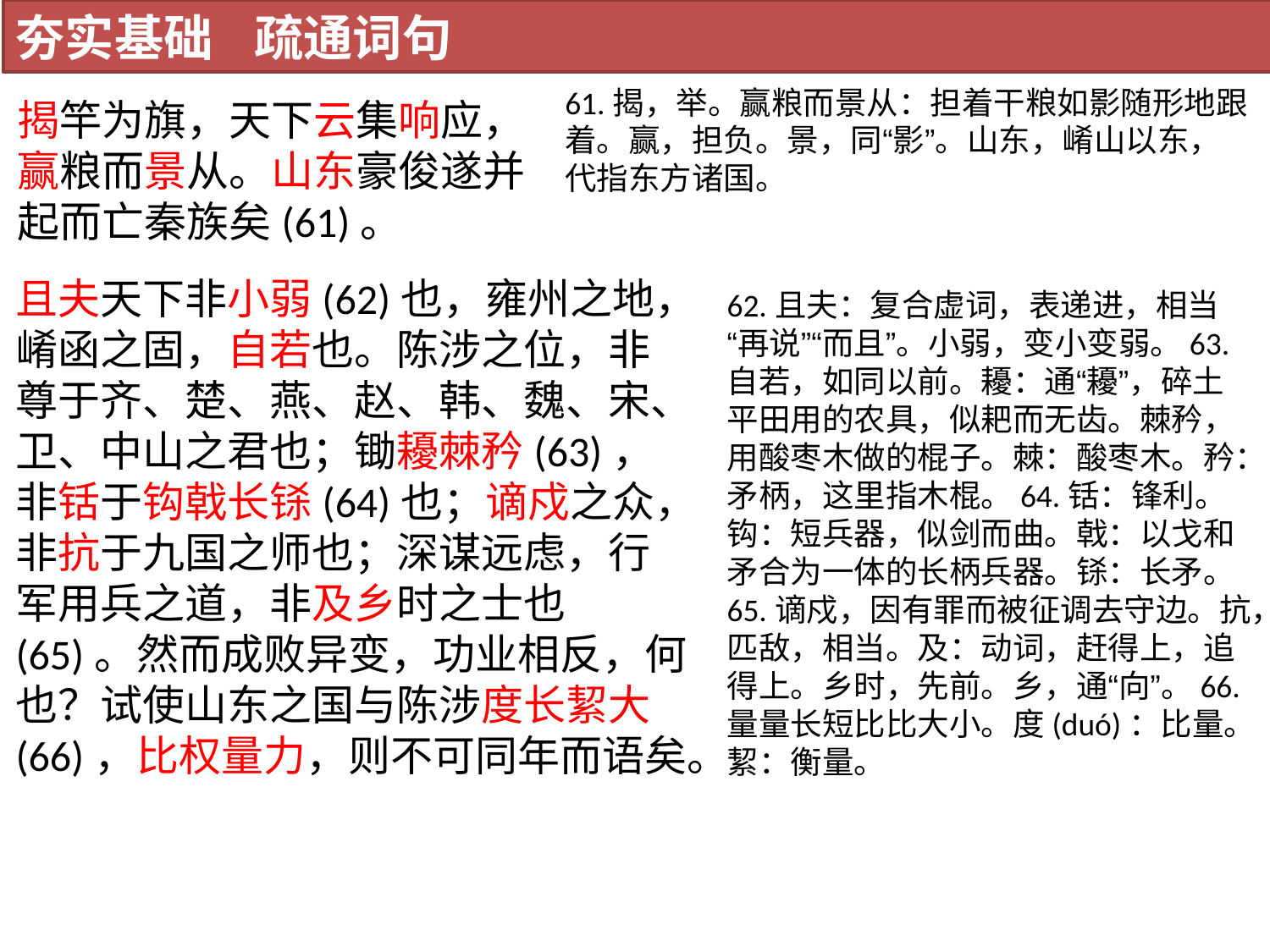

夯实基础   疏通词句
61.揭，举。赢粮而景从：担着干粮如影随形地跟着。赢，担负。景，同“影”。山东，崤山以东，代指东方诸国。
揭竿为旗，天下云集响应，赢粮而景从。山东豪俊遂并起而亡秦族矣(61)。
且夫天下非小弱(62)也，雍州之地，崤函之固，自若也。陈涉之位，非尊于齐、楚、燕、赵、韩、魏、宋、卫、中山之君也；锄耰棘矜(63)，非铦于钩戟长铩(64)也；谪戍之众，非抗于九国之师也；深谋远虑，行军用兵之道，非及乡时之士也(65)。然而成败异变，功业相反，何也？试使山东之国与陈涉度长絜大(66)，比权量力，则不可同年而语矣。
62.且夫：复合虚词，表递进，相当“再说”“而且”。小弱，变小变弱。63.自若，如同以前。耰：通“耰”，碎土平田用的农具，似耙而无齿。棘矜，用酸枣木做的棍子。棘：酸枣木。矜：矛柄，这里指木棍。64.铦：锋利。钩：短兵器，似剑而曲。戟：以戈和矛合为一体的长柄兵器。铩：长矛。65.谪戍，因有罪而被征调去守边。抗，匹敌，相当。及：动词，赶得上，追得上。乡时，先前。乡，通“向”。66.量量长短比比大小。度(duó)：比量。絜：衡量。